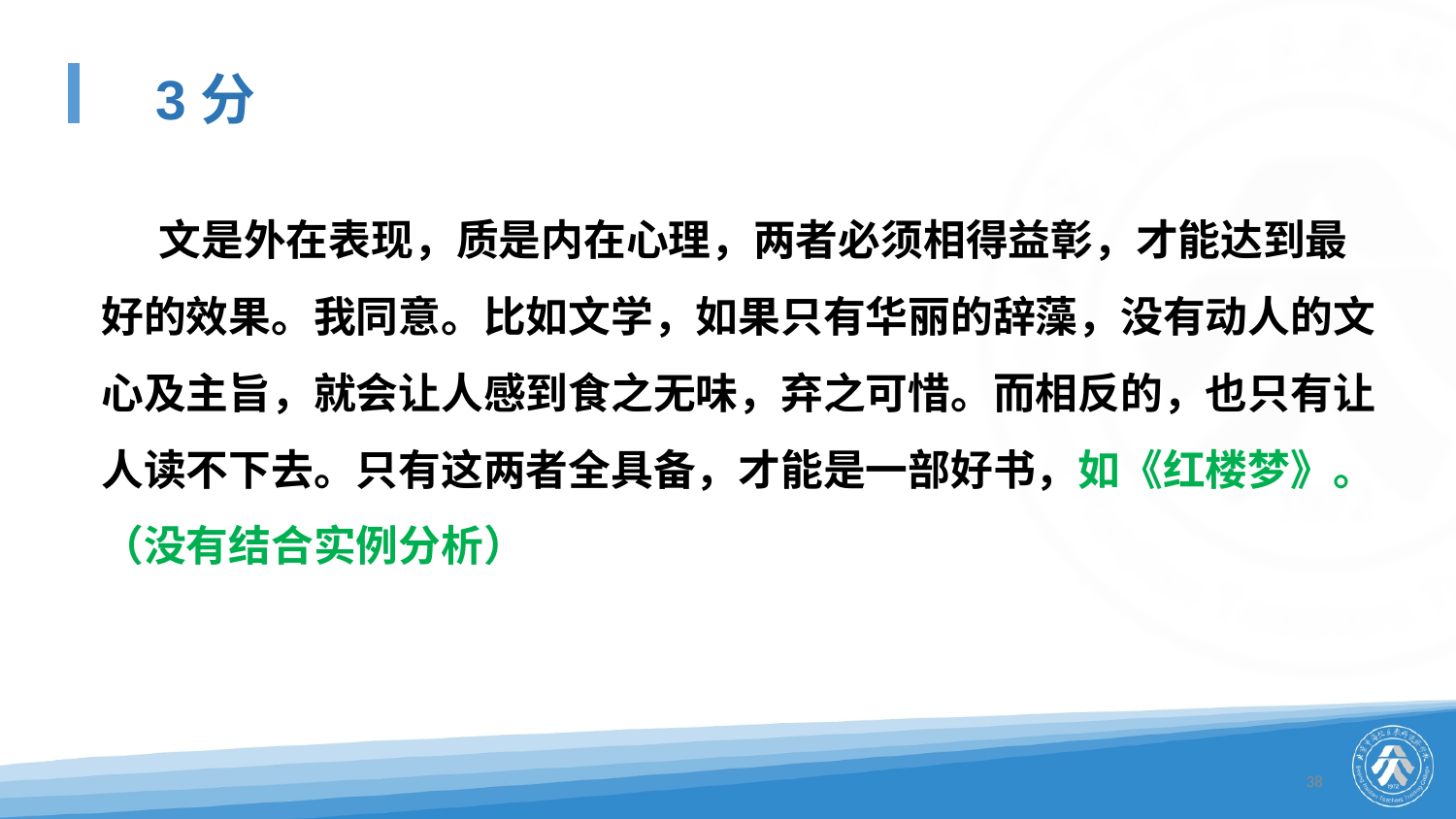

# 3分
    文是外在表现，质是内在心理，两者必须相得益彰，才能达到最好的效果。我同意。比如文学，如果只有华丽的辞藻，没有动人的文心及主旨，就会让人感到食之无味，弃之可惜。而相反的，也只有让人读不下去。只有这两者全具备，才能是一部好书，如《红楼梦》。（没有结合实例分析）

38